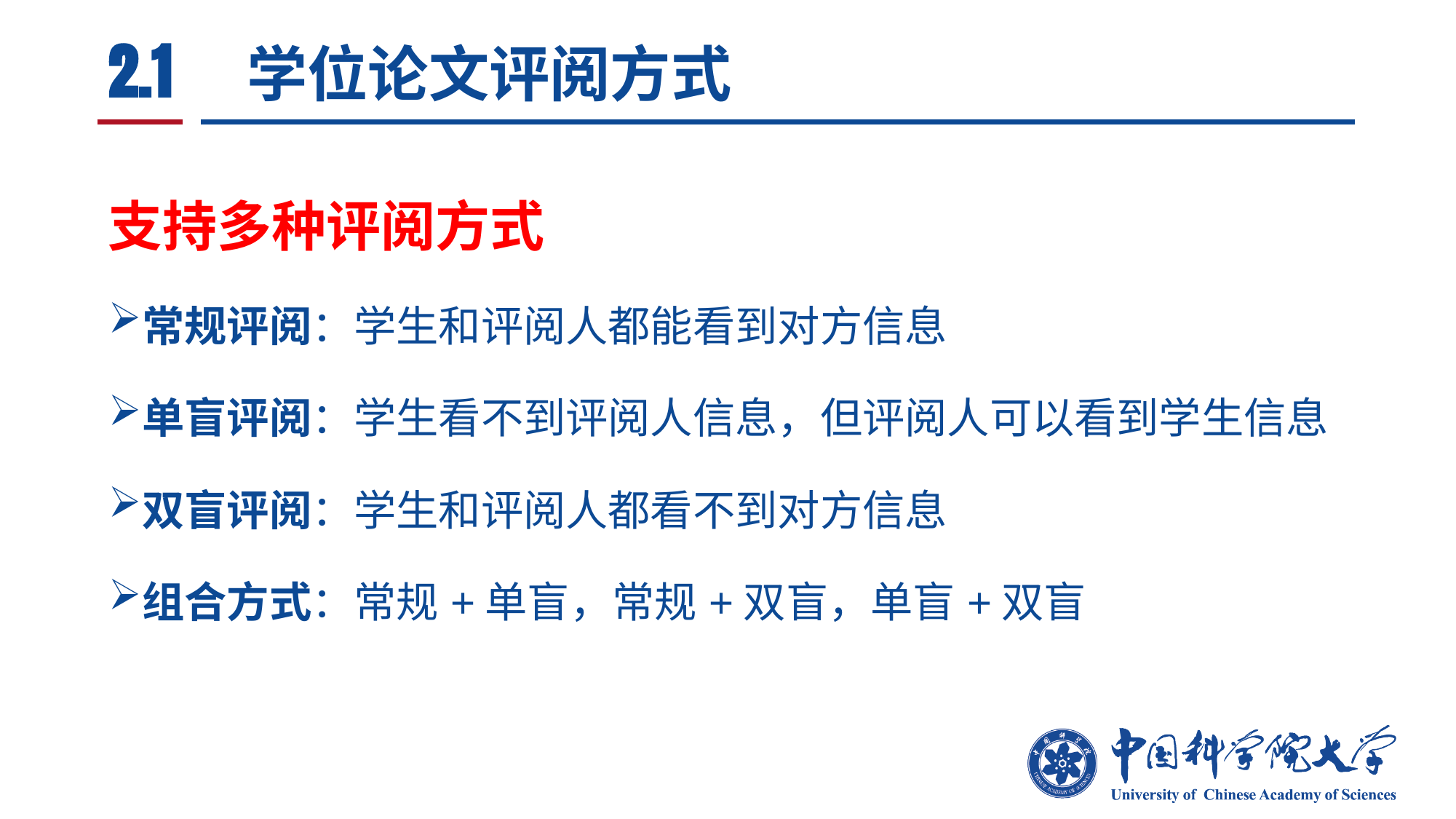

# 2.1    学位论文评阅方式
支持多种评阅方式
常规评阅：学生和评阅人都能看到对方信息
单盲评阅：学生看不到评阅人信息，但评阅人可以看到学生信息
双盲评阅：学生和评阅人都看不到对方信息
组合方式：常规+单盲，常规+双盲，单盲+双盲